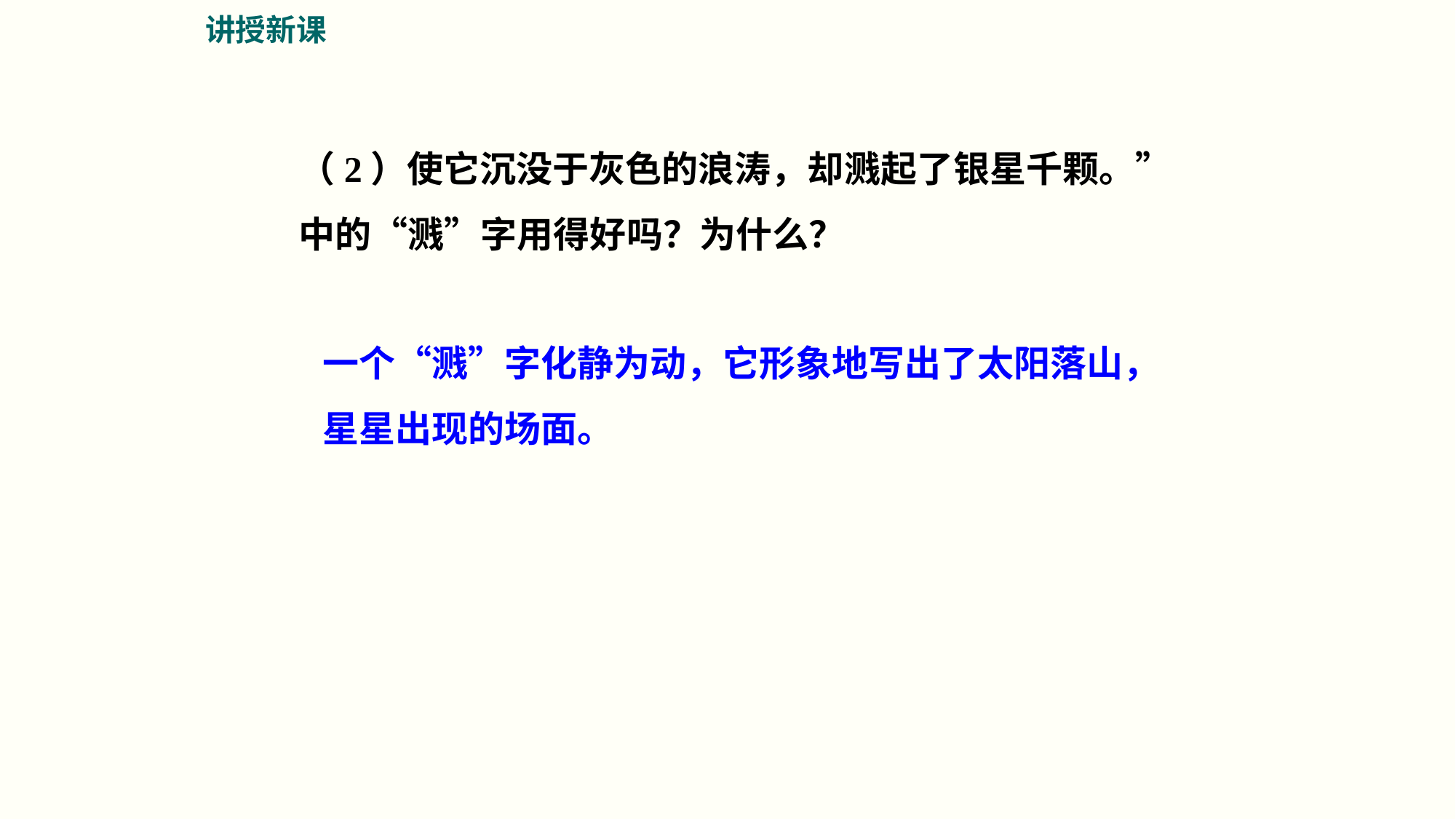

讲授新课
（2）使它沉没于灰色的浪涛，却溅起了银星千颗。”中的“溅”字用得好吗？为什么？
一个“溅”字化静为动，它形象地写出了太阳落山，星星出现的场面。